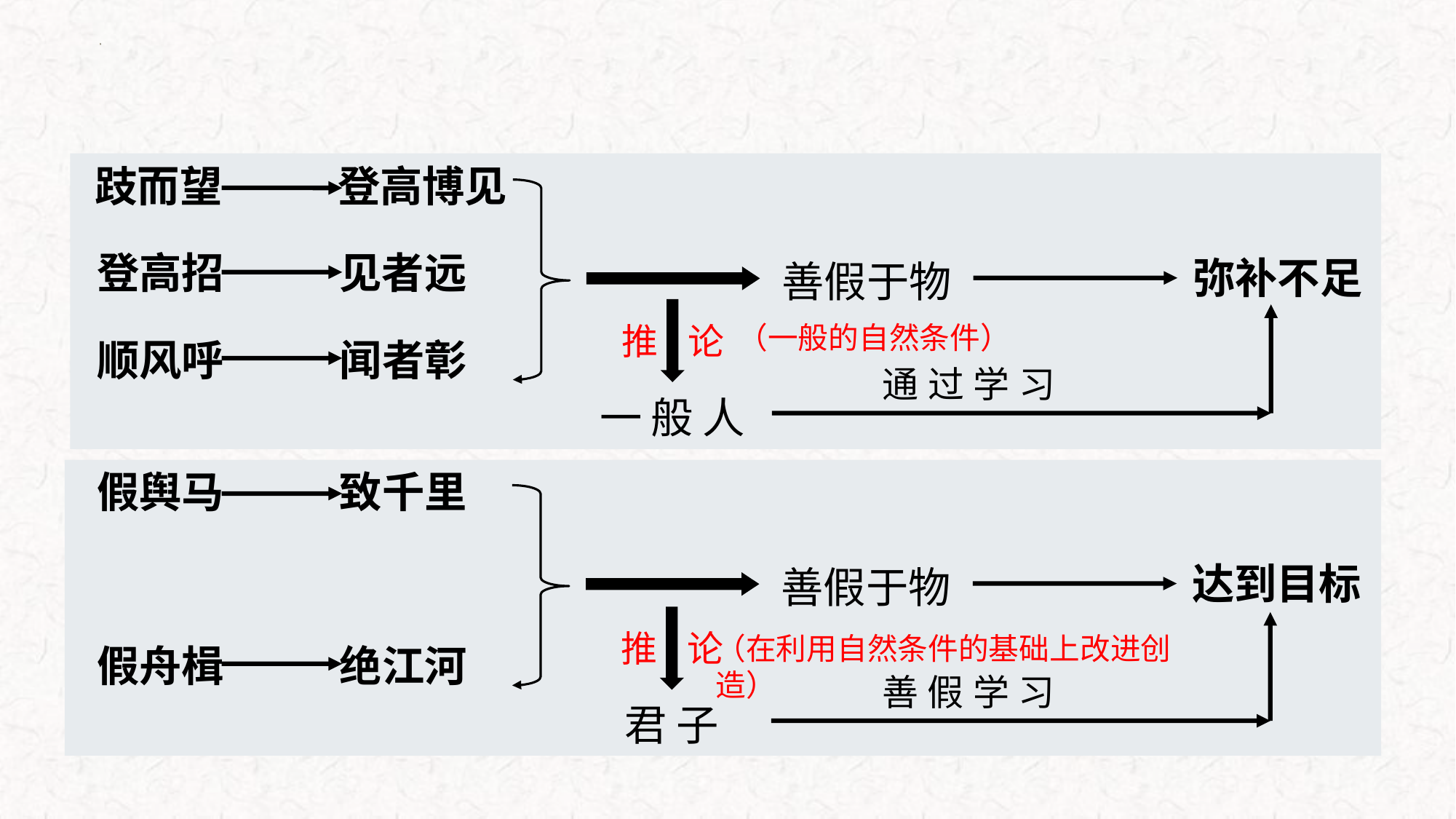

跂而望            登高博见

登高招            见者远

顺风呼            闻者彰

弥补不足
善假于物

通过学习

一般人

推  论
（一般的自然条件）

假舆马            致千里

假舟楫            绝江河

达到目标
善假于物

推  论
（在利用自然条件的基础上改进创造）
善假学习

君子